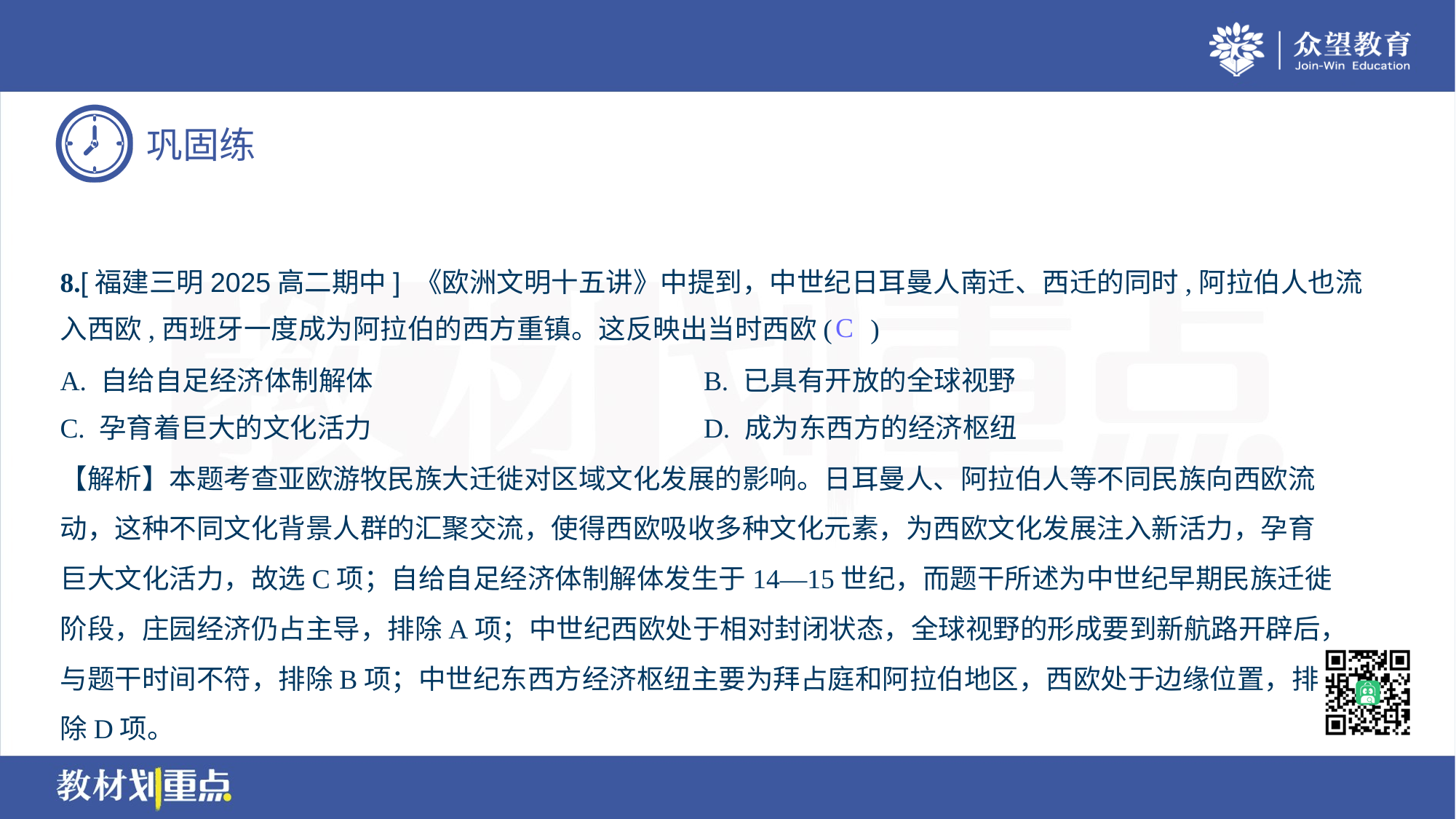

8.[福建三明2025高二期中] 《欧洲文明十五讲》中提到，中世纪日耳曼人南迁、西迁的同时,阿拉伯人也流
入西欧,西班牙一度成为阿拉伯的西方重镇。这反映出当时西欧(     )
C
A. 自给自足经济体制解体	B. 已具有开放的全球视野
C. 孕育着巨大的文化活力	D. 成为东西方的经济枢纽
【解析】本题考查亚欧游牧民族大迁徙对区域文化发展的影响。日耳曼人、阿拉伯人等不同民族向西欧流
动，这种不同文化背景人群的汇聚交流，使得西欧吸收多种文化元素，为西欧文化发展注入新活力，孕育
巨大文化活力，故选C项；自给自足经济体制解体发生于14—15世纪，而题干所述为中世纪早期民族迁徙
阶段，庄园经济仍占主导，排除A项；中世纪西欧处于相对封闭状态，全球视野的形成要到新航路开辟后，
与题干时间不符，排除B项；中世纪东西方经济枢纽主要为拜占庭和阿拉伯地区，西欧处于边缘位置，排
除D项。